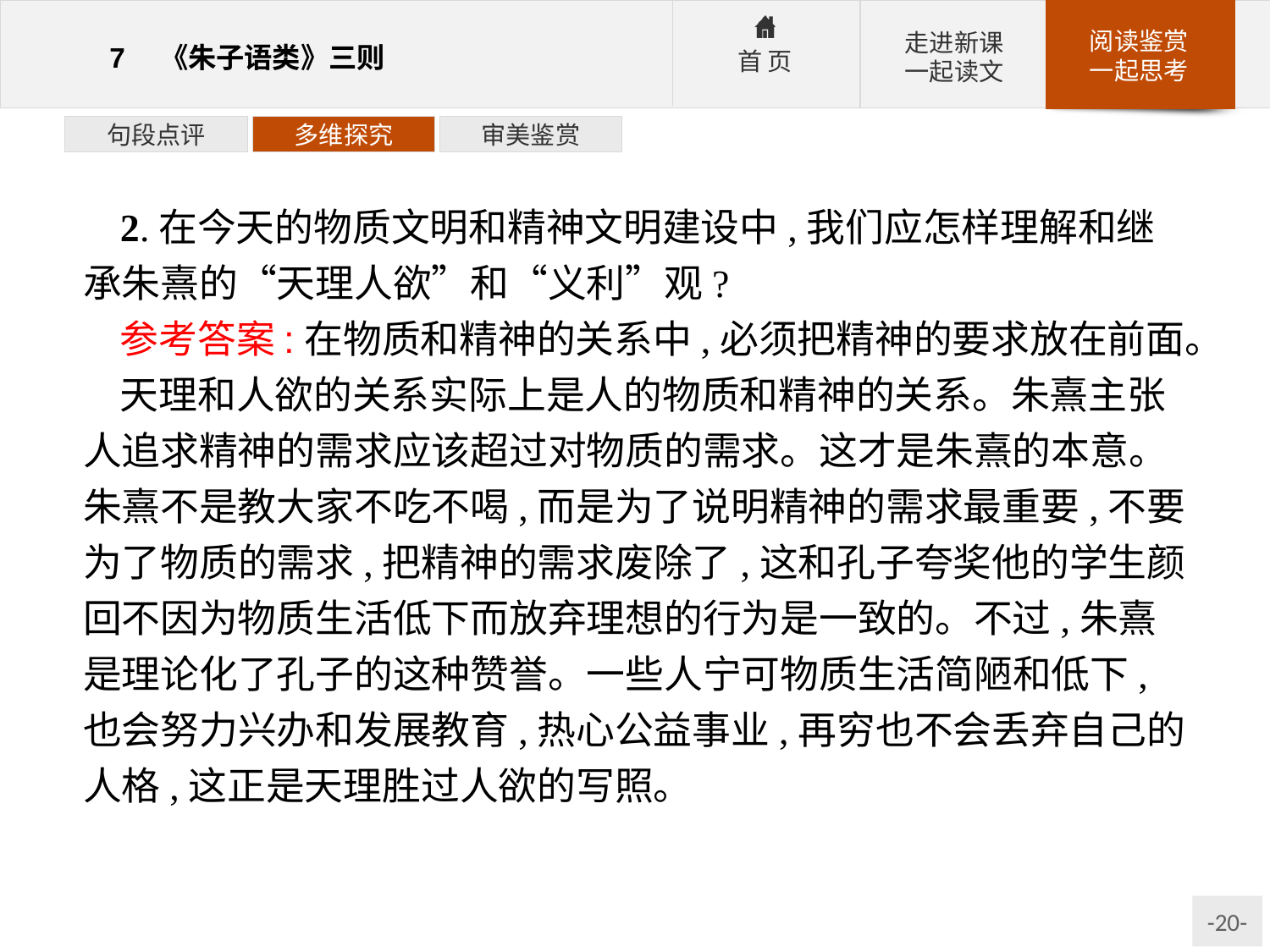

句段点评
多维探究
审美鉴赏
2.在今天的物质文明和精神文明建设中,我们应怎样理解和继承朱熹的“天理人欲”和“义利”观?
参考答案:在物质和精神的关系中,必须把精神的要求放在前面。
天理和人欲的关系实际上是人的物质和精神的关系。朱熹主张人追求精神的需求应该超过对物质的需求。这才是朱熹的本意。朱熹不是教大家不吃不喝,而是为了说明精神的需求最重要,不要为了物质的需求,把精神的需求废除了,这和孔子夸奖他的学生颜回不因为物质生活低下而放弃理想的行为是一致的。不过,朱熹是理论化了孔子的这种赞誉。一些人宁可物质生活简陋和低下,也会努力兴办和发展教育,热心公益事业,再穷也不会丢弃自己的人格,这正是天理胜过人欲的写照。